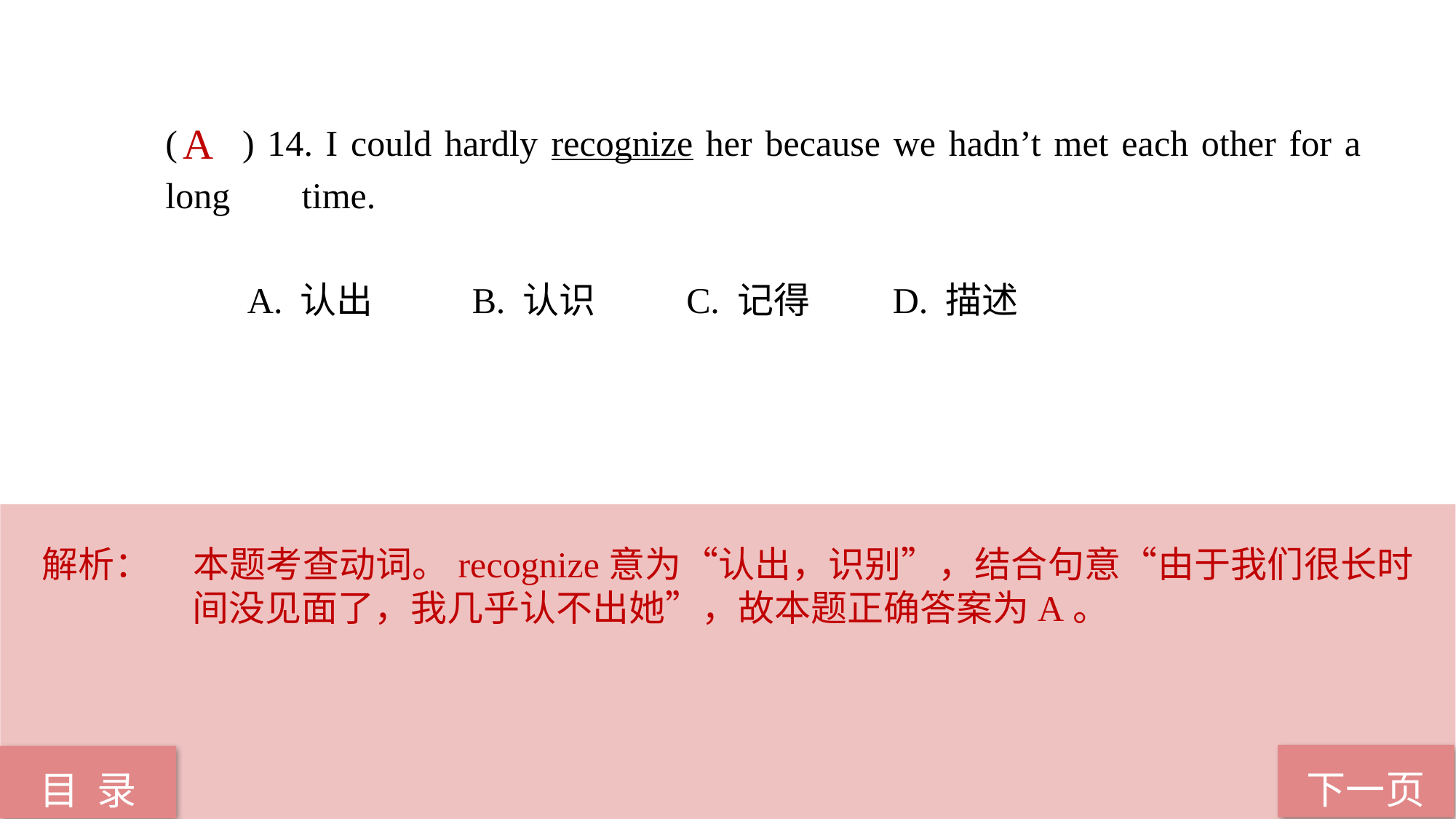

(     ) 14. I could hardly recognize her because we hadn’t met each other for a long 	   time.

         A. 认出           B. 认识          C. 记得         D. 描述
A
解析：	本题考查动词。recognize意为“认出，识别”，结合句意“由于我们很长时间没见面了，我几乎认不出她”，故本题正确答案为A。